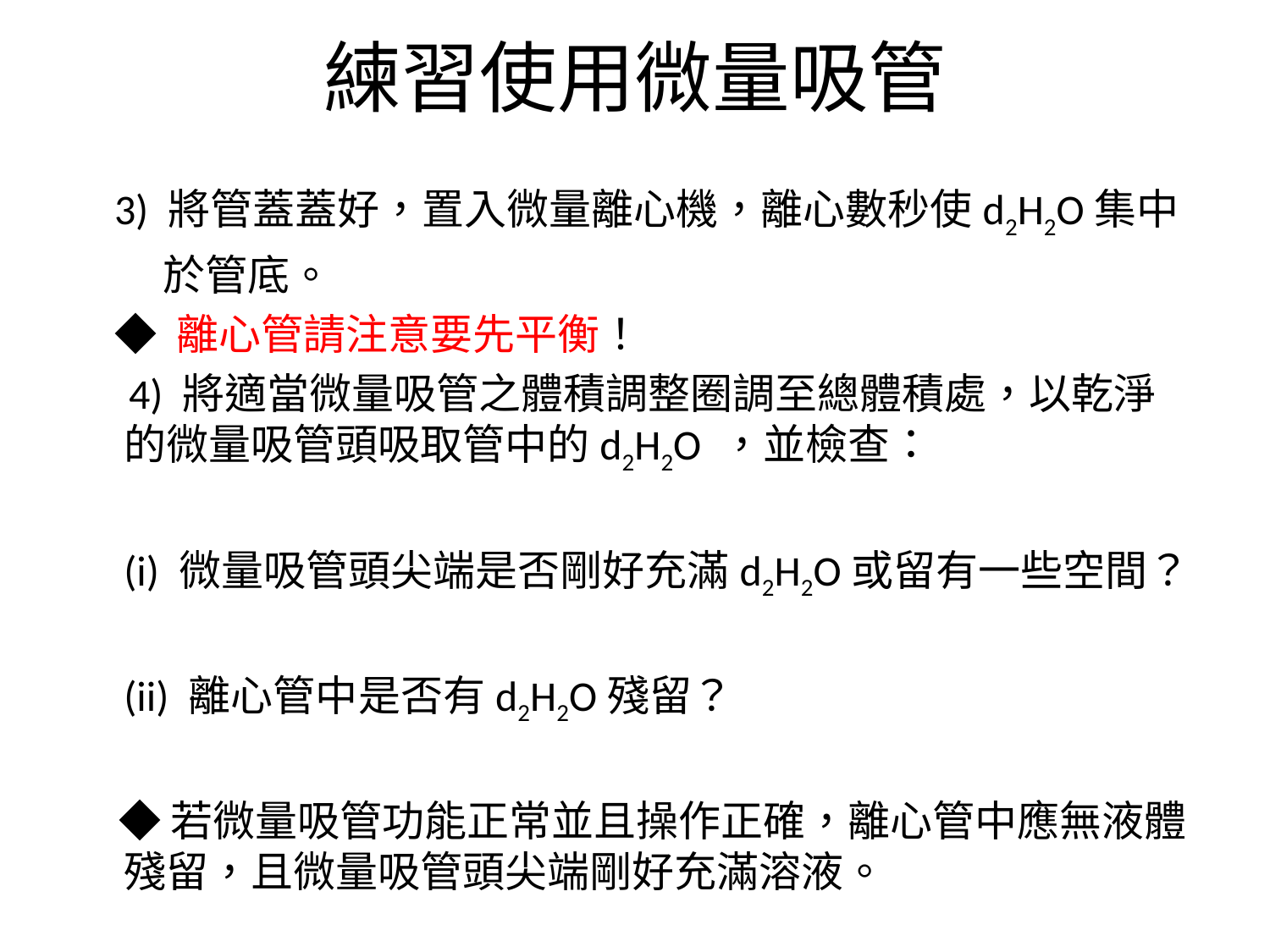

# 練習使用微量吸管
    3) 將管蓋蓋好，置入微量離心機，離心數秒使d2H2O集中
        於管底。
    ◆ 離心管請注意要先平衡！
　4) 將適當微量吸管之體積調整圈調至總體積處，以乾淨的微量吸管頭吸取管中的d2H2O ，並檢查：

     (i) 微量吸管頭尖端是否剛好充滿d2H2O或留有一些空間？

     (ii) 離心管中是否有d2H2O殘留？

　◆ 若微量吸管功能正常並且操作正確，離心管中應無液體殘留，且微量吸管頭尖端剛好充滿溶液。